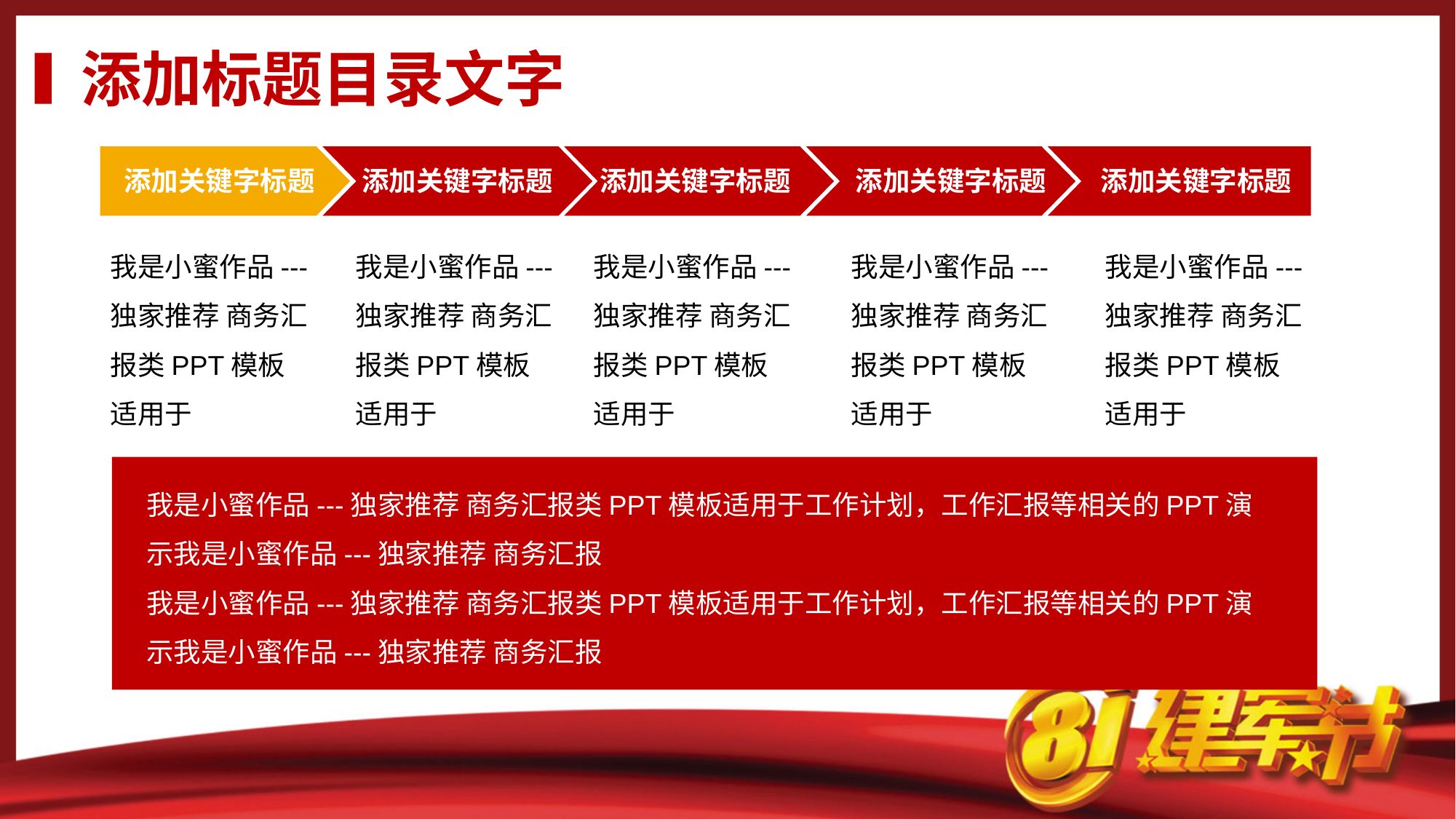

添加标题目录文字

添加关键字标题
添加关键字标题
添加关键字标题
添加关键字标题
添加关键字标题
我是小蜜作品---独家推荐 商务汇报类PPT模板适用于
我是小蜜作品---独家推荐 商务汇报类PPT模板适用于
我是小蜜作品---独家推荐 商务汇报类PPT模板适用于
我是小蜜作品---独家推荐 商务汇报类PPT模板适用于
我是小蜜作品---独家推荐 商务汇报类PPT模板适用于

我是小蜜作品---独家推荐 商务汇报类PPT模板适用于工作计划，工作汇报等相关的PPT演示我是小蜜作品---独家推荐 商务汇报
我是小蜜作品---独家推荐 商务汇报类PPT模板适用于工作计划，工作汇报等相关的PPT演示我是小蜜作品---独家推荐 商务汇报